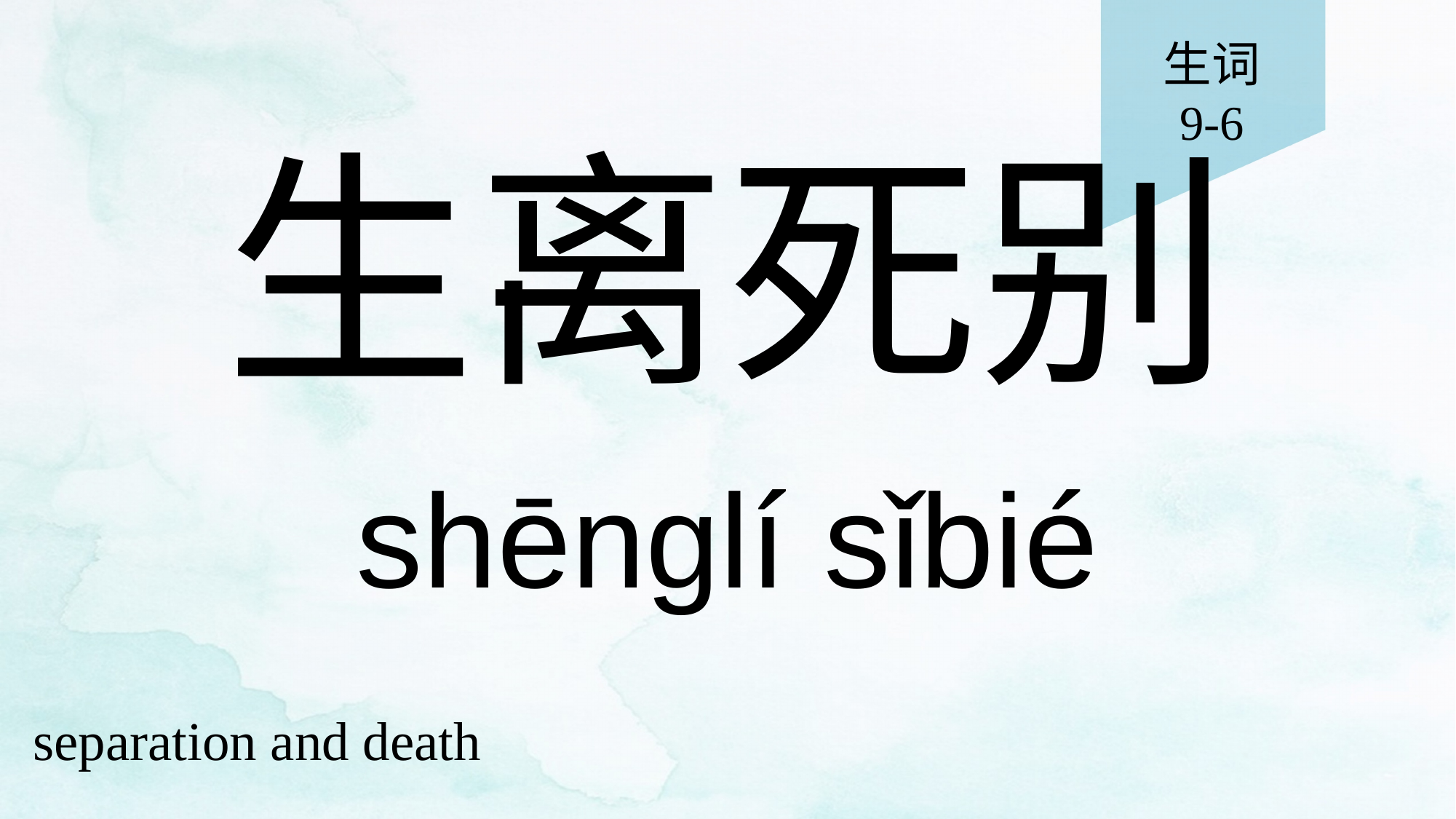

生词
9-6
# 生离死别
shēnglí sǐbié
separation and death